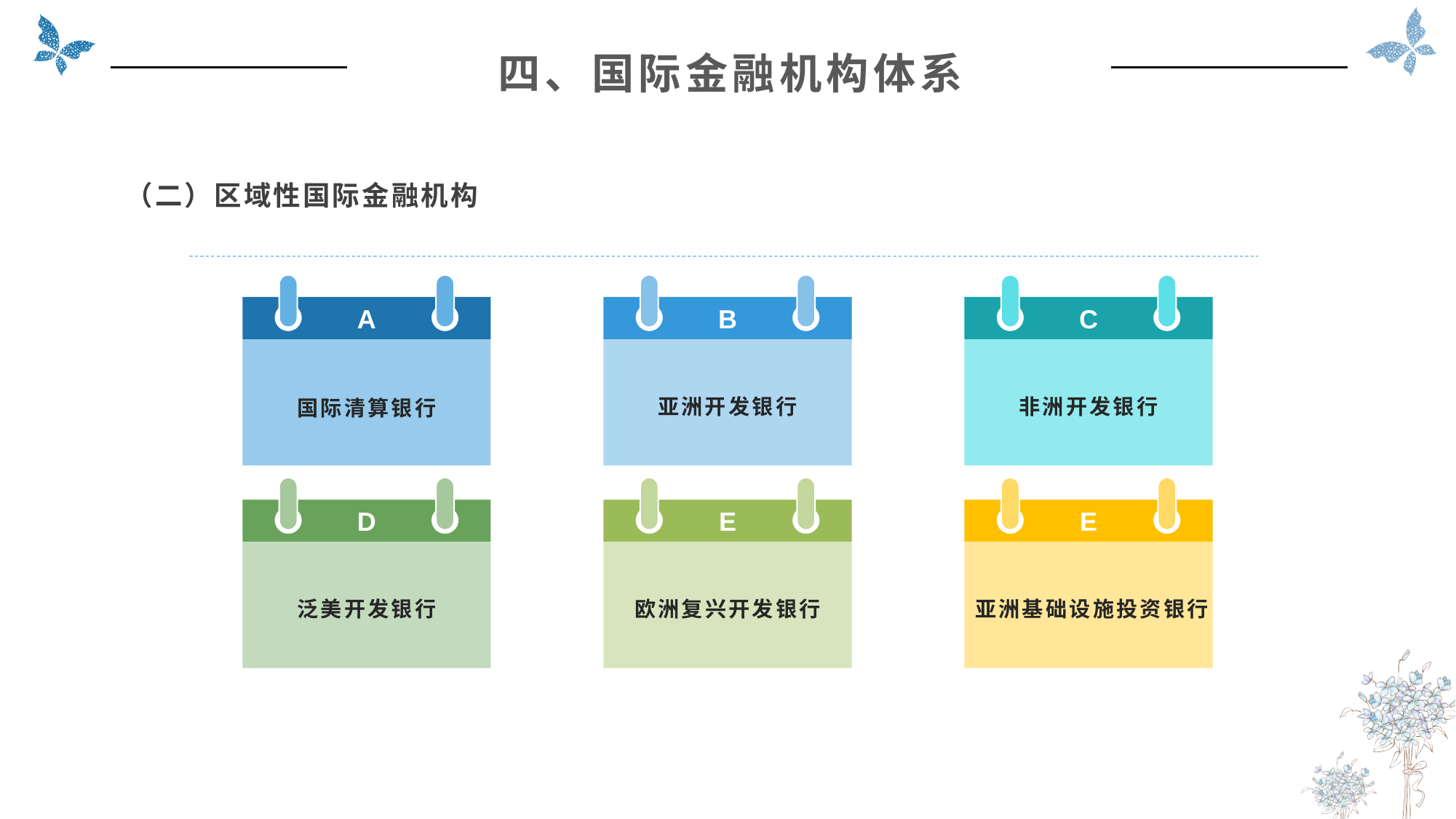

四、国际金融机构体系
（二）区域性国际金融机构

A

国际清算银行

B

亚洲开发银行

C

非洲开发银行

D

泛美开发银行

E

欧洲复兴开发银行

E

亚洲基础设施投资银行